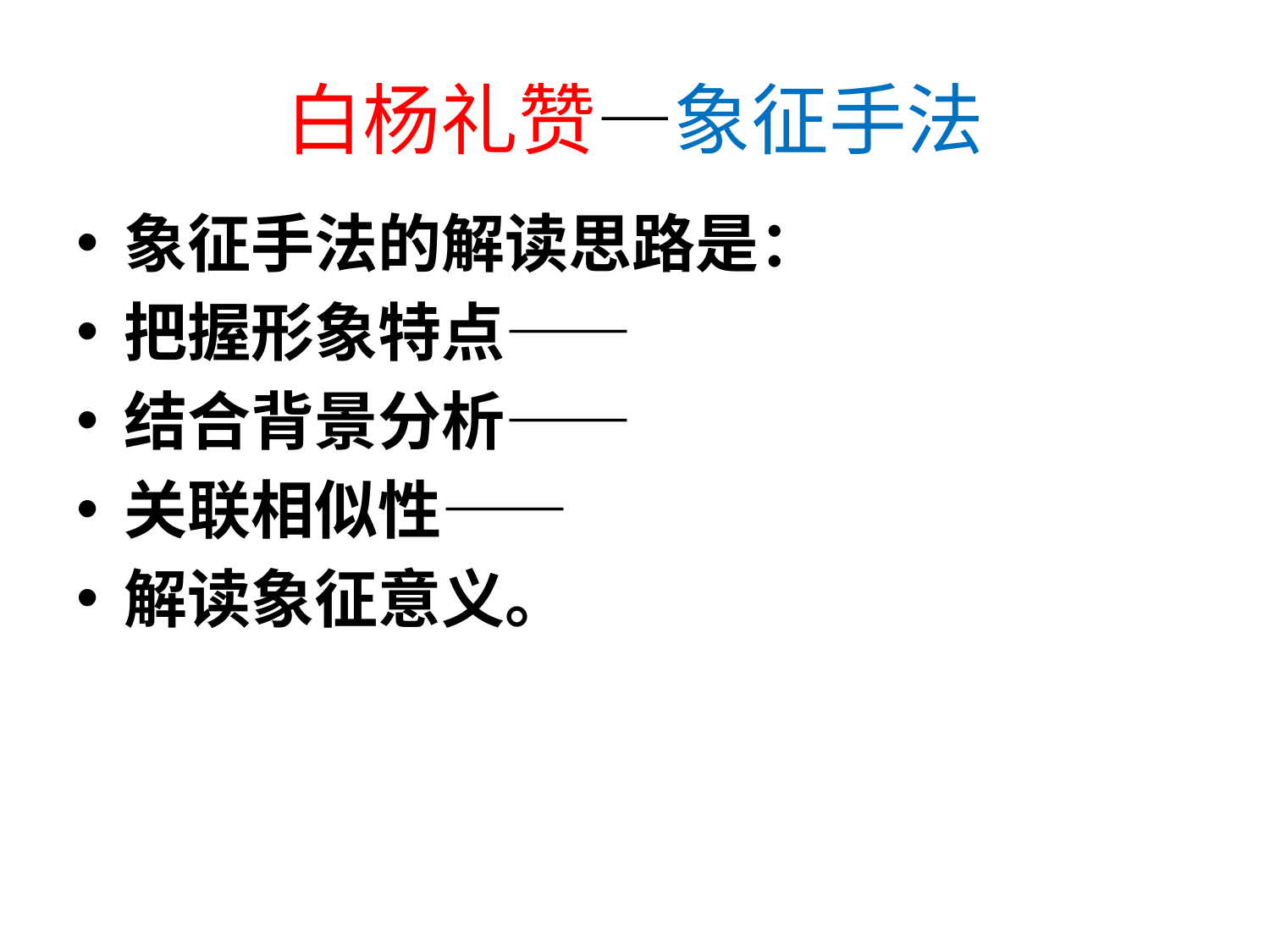

# 白杨礼赞—象征手法
象征手法的解读思路是：
把握形象特点——
结合背景分析——
关联相似性——
解读象征意义。